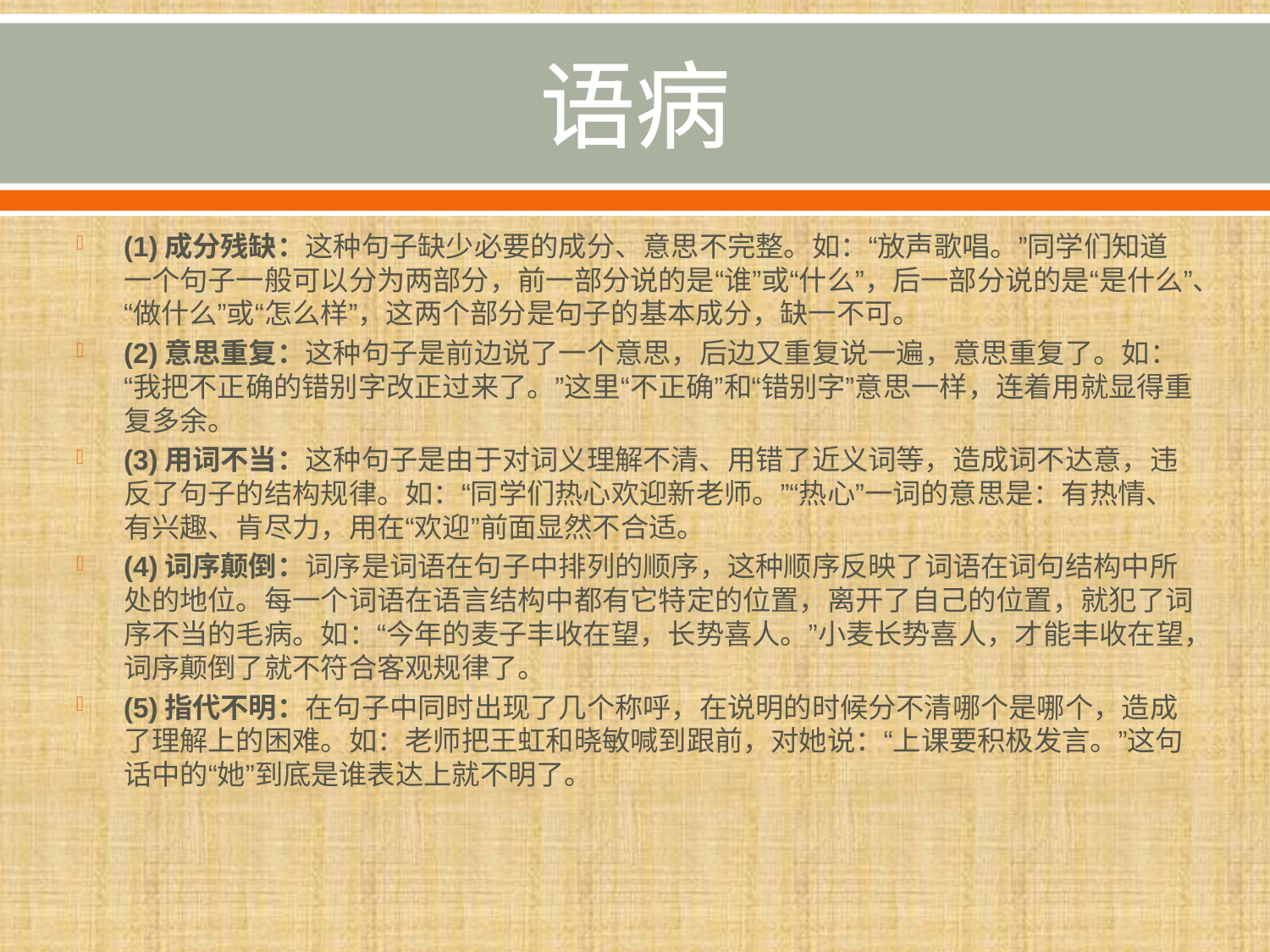

# 语病
(1)成分残缺：这种句子缺少必要的成分、意思不完整。如：“放声歌唱。”同学们知道一个句子一般可以分为两部分，前一部分说的是“谁”或“什么”，后一部分说的是“是什么”、“做什么”或“怎么样”，这两个部分是句子的基本成分，缺一不可。
(2)意思重复：这种句子是前边说了一个意思，后边又重复说一遍，意思重复了。如：“我把不正确的错别字改正过来了。”这里“不正确”和“错别字”意思一样，连着用就显得重复多余。
(3)用词不当：这种句子是由于对词义理解不清、用错了近义词等，造成词不达意，违反了句子的结构规律。如：“同学们热心欢迎新老师。”“热心”一词的意思是：有热情、有兴趣、肯尽力，用在“欢迎”前面显然不合适。
(4)词序颠倒：词序是词语在句子中排列的顺序，这种顺序反映了词语在词句结构中所处的地位。每一个词语在语言结构中都有它特定的位置，离开了自己的位置，就犯了词序不当的毛病。如：“今年的麦子丰收在望，长势喜人。”小麦长势喜人，才能丰收在望，词序颠倒了就不符合客观规律了。
(5)指代不明：在句子中同时出现了几个称呼，在说明的时候分不清哪个是哪个，造成了理解上的困难。如：老师把王虹和晓敏喊到跟前，对她说：“上课要积极发言。”这句话中的“她”到底是谁表达上就不明了。